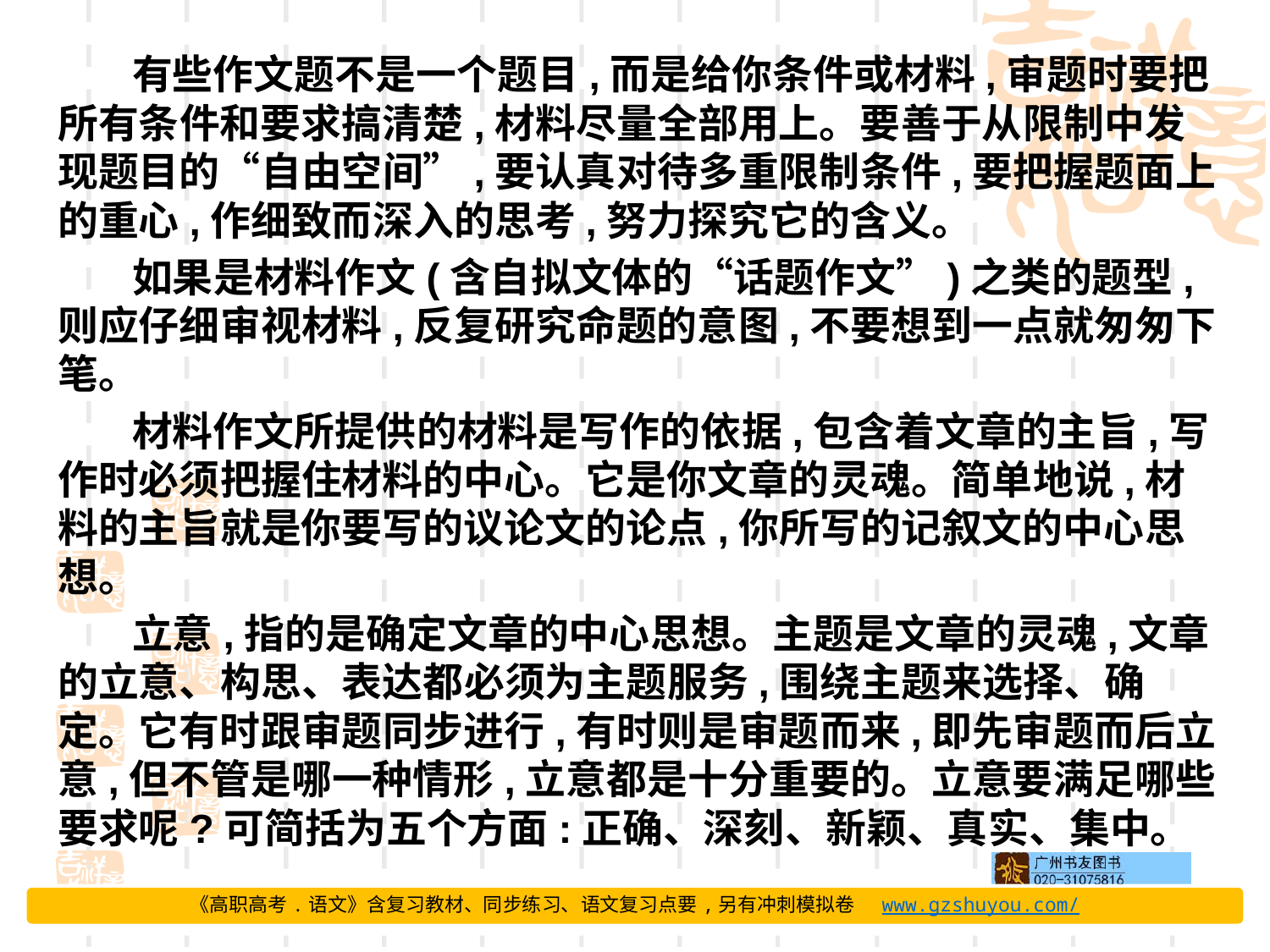

有些作文题不是一个题目,而是给你条件或材料,审题时要把所有条件和要求搞清楚,材料尽量全部用上。要善于从限制中发现题目的“自由空间”,要认真对待多重限制条件,要把握题面上的重心,作细致而深入的思考,努力探究它的含义。
如果是材料作文(含自拟文体的“话题作文”)之类的题型,则应仔细审视材料,反复研究命题的意图,不要想到一点就匆匆下笔。
材料作文所提供的材料是写作的依据,包含着文章的主旨,写作时必须把握住材料的中心。它是你文章的灵魂。简单地说,材料的主旨就是你要写的议论文的论点,你所写的记叙文的中心思想。
立意,指的是确定文章的中心思想。主题是文章的灵魂,文章的立意、构思、表达都必须为主题服务,围绕主题来选择、确定。它有时跟审题同步进行,有时则是审题而来,即先审题而后立意,但不管是哪一种情形,立意都是十分重要的。立意要满足哪些要求呢?可简括为五个方面:正确、深刻、新颖、真实、集中。